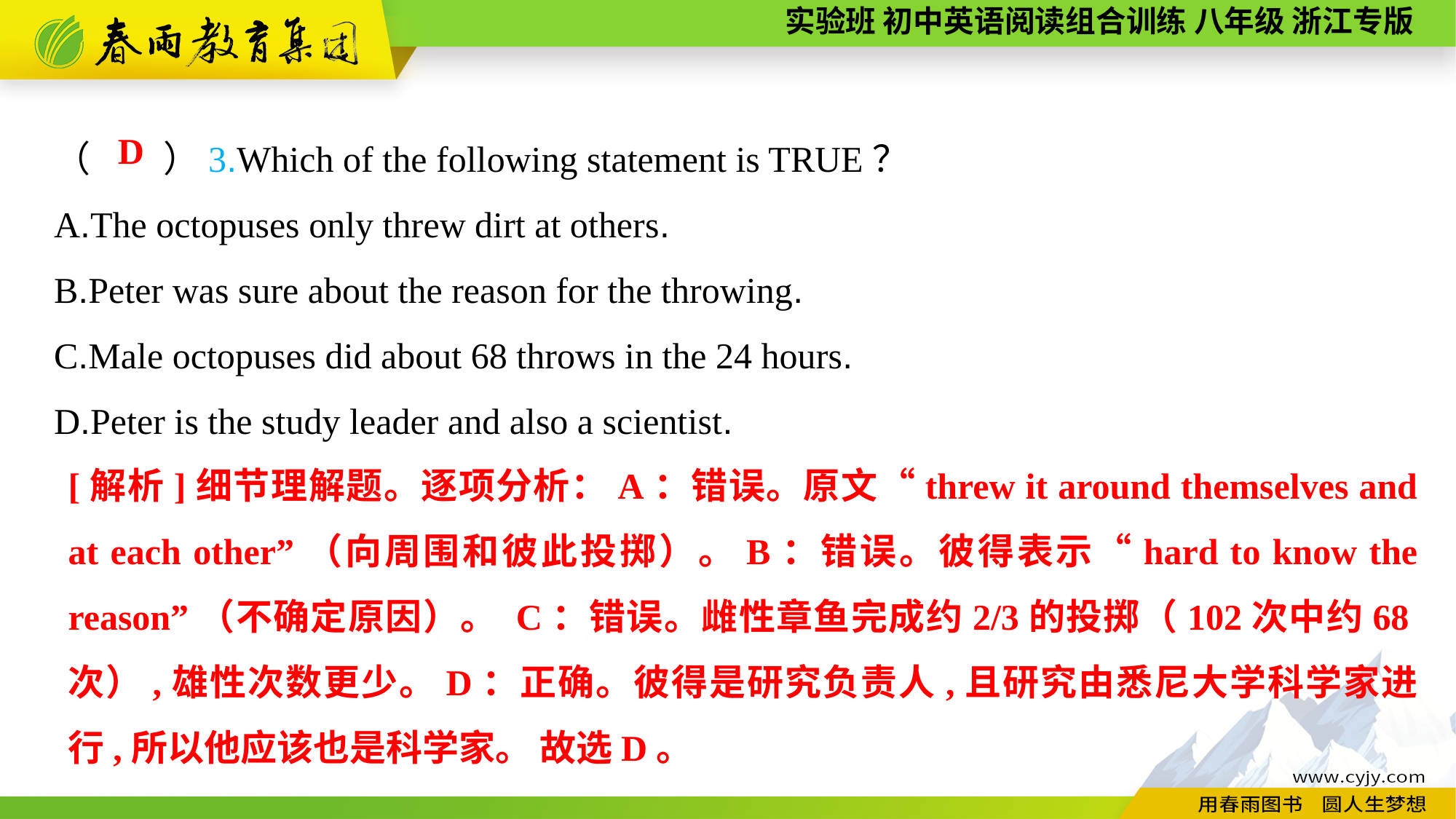

（　　）3.Which of the following statement is TRUE？
A.The octopuses only threw dirt at others.
B.Peter was sure about the reason for the throwing.
C.Male octopuses did about 68 throws in the 24 hours.
D.Peter is the study leader and also a scientist.
D
[解析]细节理解题。逐项分析：A：错误。原文“threw it around themselves and at each other”（向周围和彼此投掷）。B：错误。彼得表示“hard to know the reason”（不确定原因）。 C：错误。雌性章鱼完成约2/3的投掷（102次中约68次）,雄性次数更少。D：正确。彼得是研究负责人,且研究由悉尼大学科学家进行,所以他应该也是科学家。 故选D。